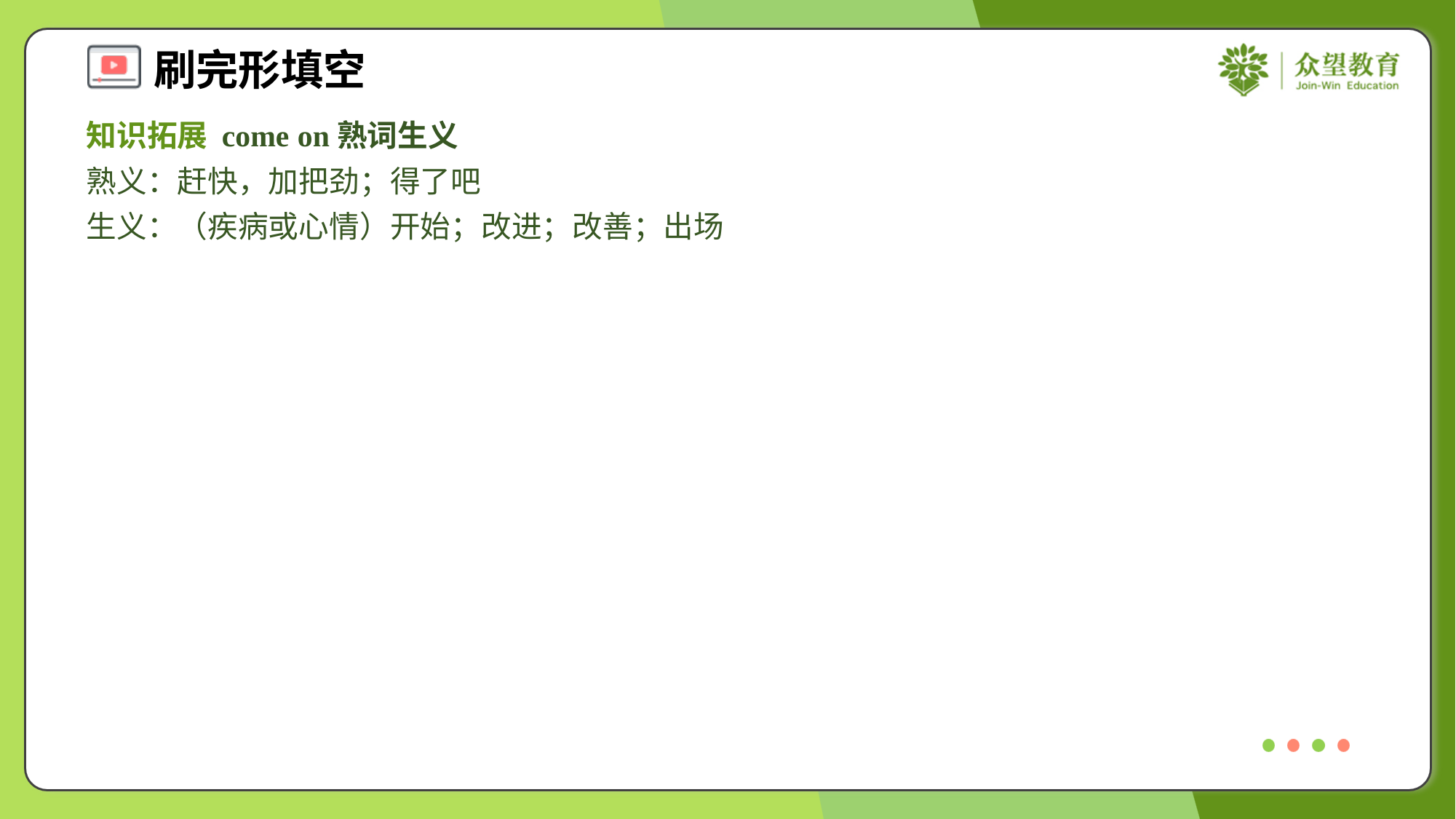

知识拓展 come on熟词生义
熟义：赶快，加把劲；得了吧
生义：（疾病或心情）开始；改进；改善；出场